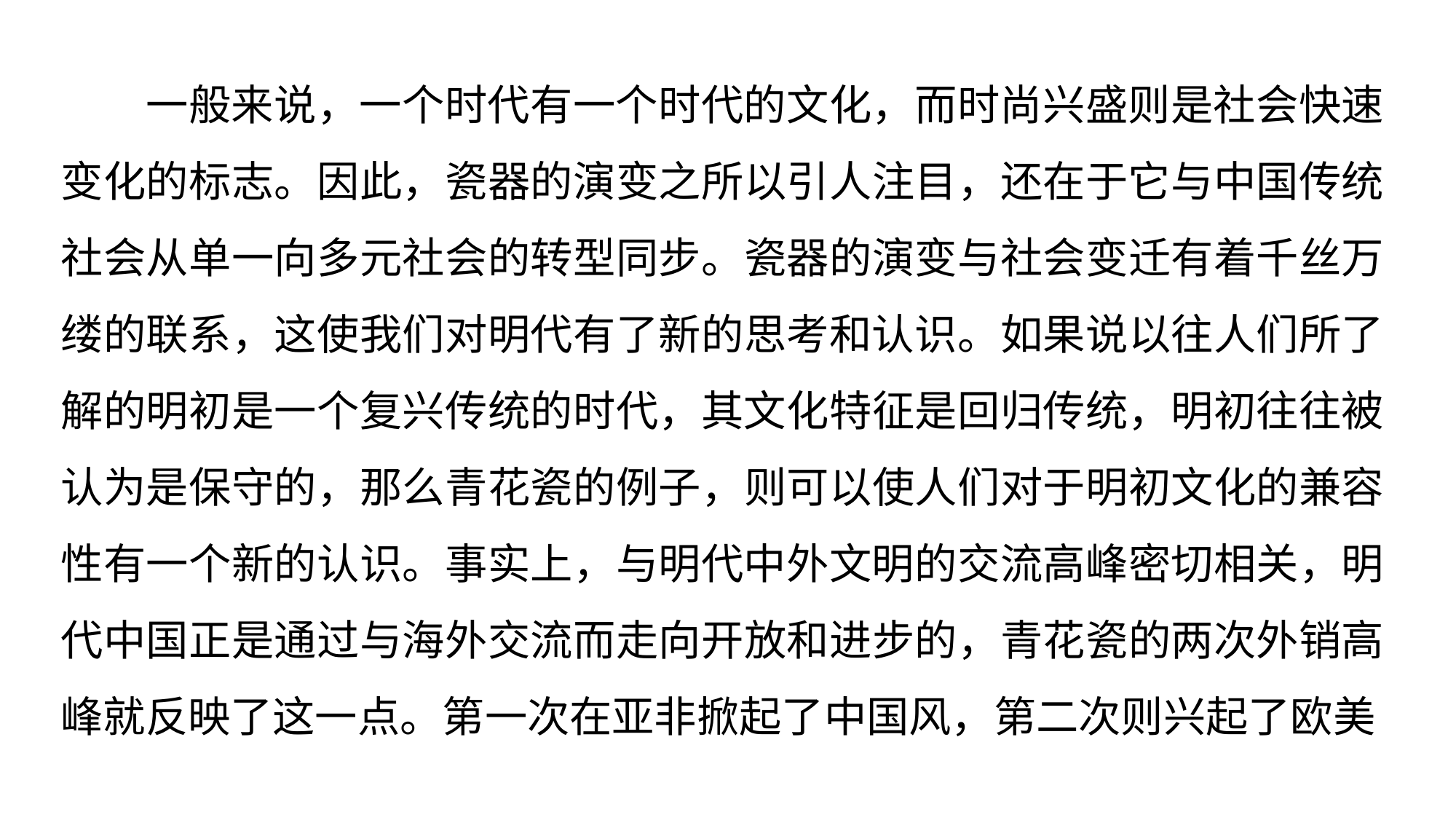

一般来说，一个时代有一个时代的文化，而时尚兴盛则是社会快速变化的标志。因此，瓷器的演变之所以引人注目，还在于它与中国传统社会从单一向多元社会的转型同步。瓷器的演变与社会变迁有着千丝万缕的联系，这使我们对明代有了新的思考和认识。如果说以往人们所了解的明初是一个复兴传统的时代，其文化特征是回归传统，明初往往被认为是保守的，那么青花瓷的例子，则可以使人们对于明初文化的兼容性有一个新的认识。事实上，与明代中外文明的交流高峰密切相关，明代中国正是通过与海外交流而走向开放和进步的，青花瓷的两次外销高峰就反映了这一点。第一次在亚非掀起了中国风，第二次则兴起了欧美